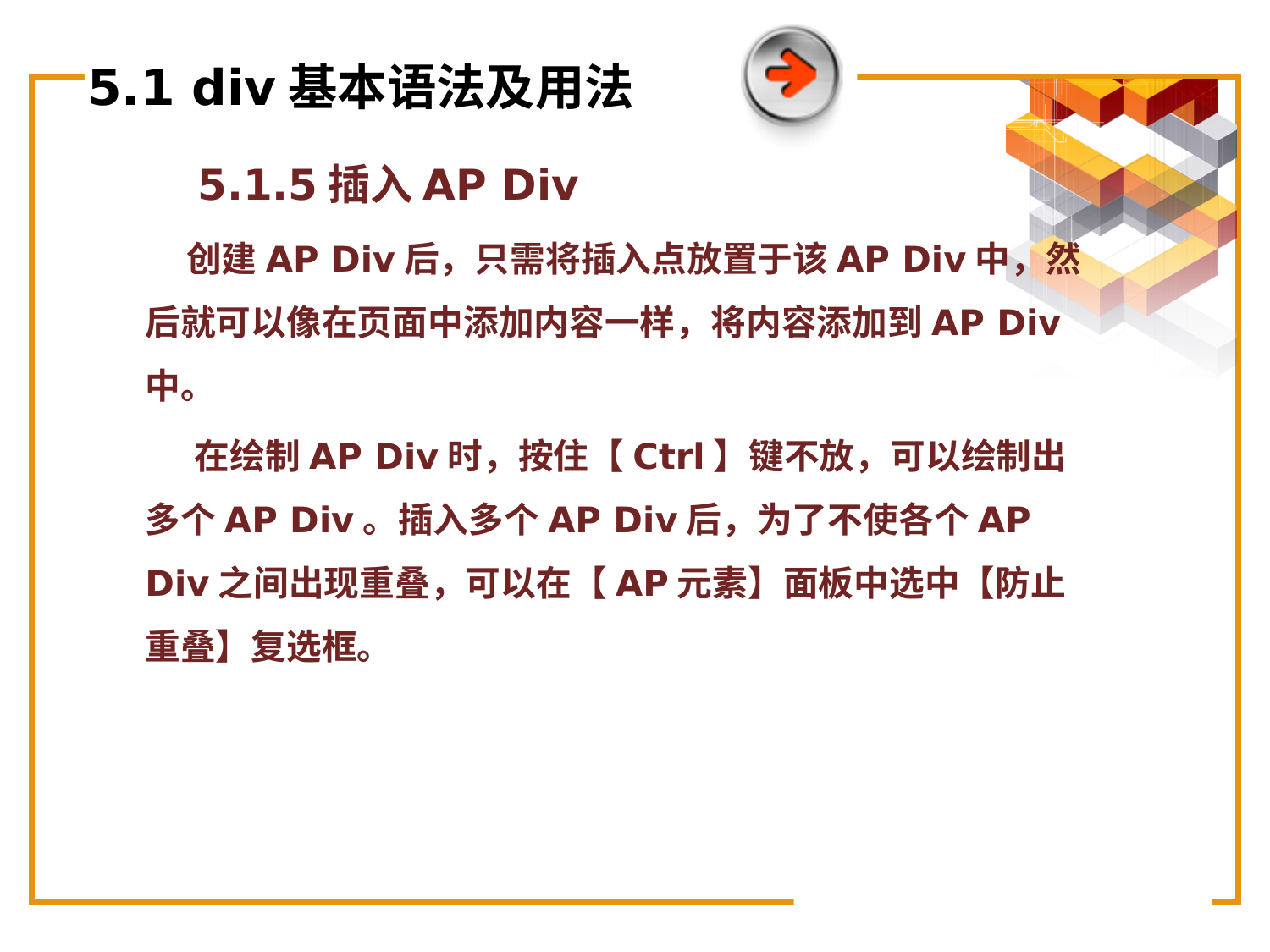

# 5.1 div基本语法及用法
5.1.5插入AP Div
          创建AP Div后，只需将插入点放置于该AP Div中，然后就可以像在页面中添加内容一样，将内容添加到AP Div中。
           在绘制AP Div时，按住【Ctrl】键不放，可以绘制出多个AP Div。插入多个AP Div后，为了不使各个AP Div之间出现重叠，可以在【AP元素】面板中选中【防止重叠】复选框。